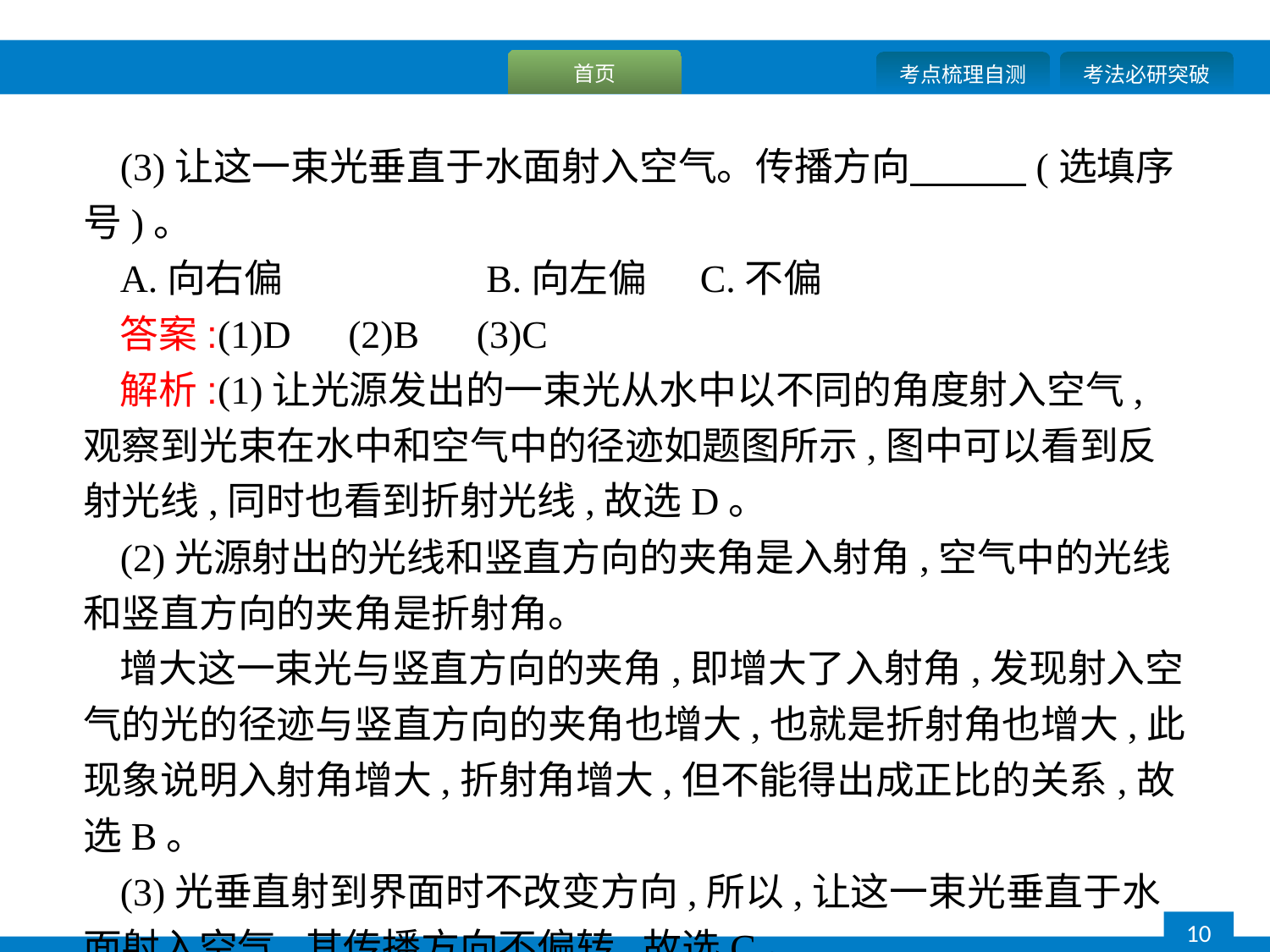

(3)让这一束光垂直于水面射入空气。传播方向　　　(选填序号)。
A.向右偏　　　　　B.向左偏     C.不偏
答案:(1)D　(2)B　(3)C
解析:(1)让光源发出的一束光从水中以不同的角度射入空气,观察到光束在水中和空气中的径迹如题图所示,图中可以看到反射光线,同时也看到折射光线,故选D。
(2)光源射出的光线和竖直方向的夹角是入射角,空气中的光线和竖直方向的夹角是折射角。
增大这一束光与竖直方向的夹角,即增大了入射角,发现射入空气的光的径迹与竖直方向的夹角也增大,也就是折射角也增大,此现象说明入射角增大,折射角增大,但不能得出成正比的关系,故选B。
(3)光垂直射到界面时不改变方向,所以,让这一束光垂直于水面射入空气,其传播方向不偏转,故选C。